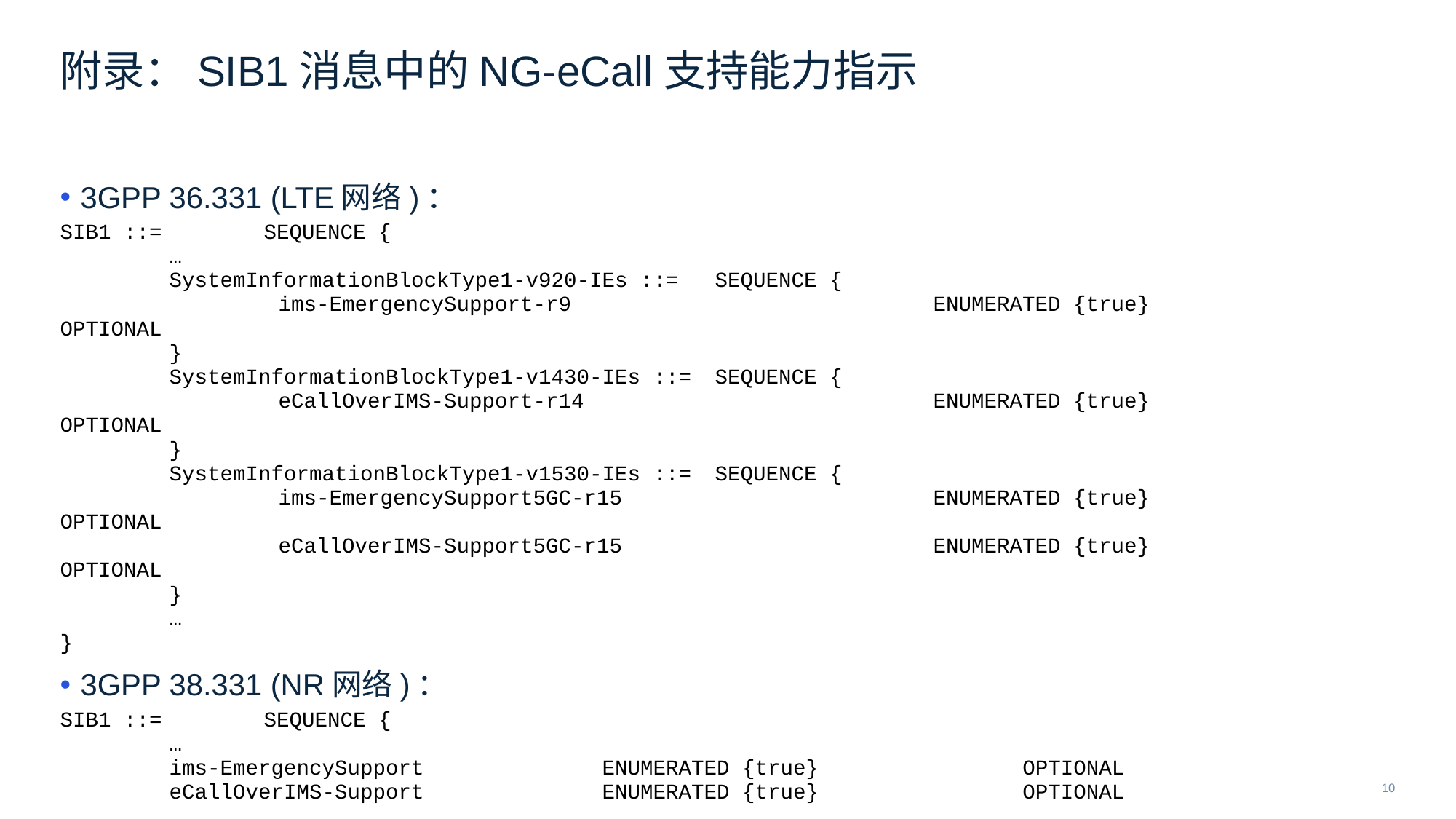

# 附录：SIB1消息中的NG-eCall支持能力指示

3GPP 36.331 (LTE网络)：
SIB1 ::=        SEQUENCE {
	…
	SystemInformationBlockType1-v920-IEs ::=	SEQUENCE {
  		ims-EmergencySupport-r9				ENUMERATED {true}			OPTIONAL
	}
	SystemInformationBlockType1-v1430-IEs ::=	SEQUENCE {
  		eCallOverIMS-Support-r14				ENUMERATED {true}			OPTIONAL
	}
	SystemInformationBlockType1-v1530-IEs ::=	SEQUENCE {
  		ims-EmergencySupport5GC-r15			ENUMERATED {true}			OPTIONAL
  		eCallOverIMS-Support5GC-r15			ENUMERATED {true}			OPTIONAL
	}
	…
}
3GPP 38.331 (NR网络)：
SIB1 ::=        SEQUENCE {
	…
	ims-EmergencySupport              ENUMERATED {true}                OPTIONAL
	eCallOverIMS-Support              ENUMERATED {true}                OPTIONAL
	…
}